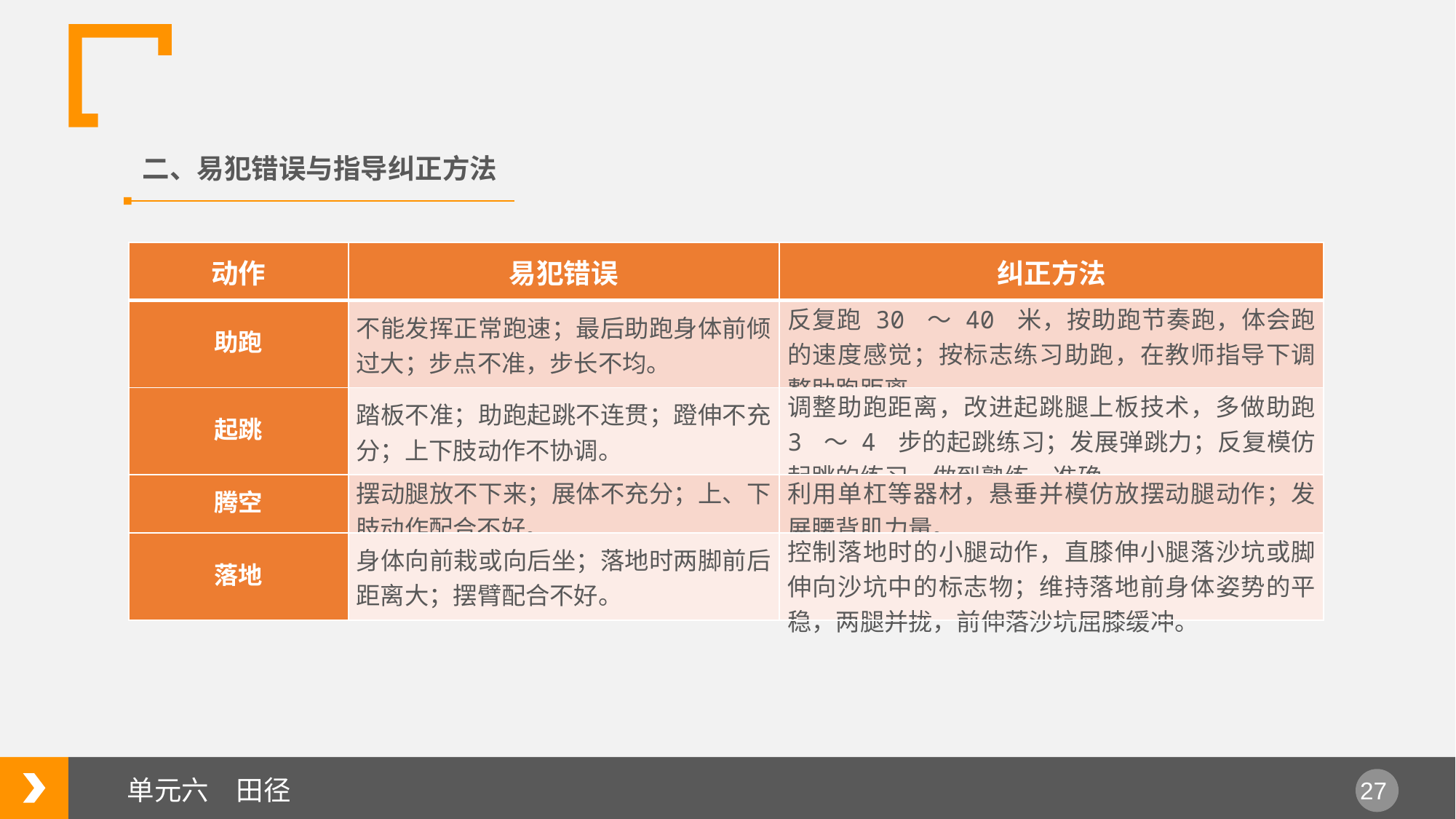

二、易犯错误与指导纠正方法

| 动作 | 易犯错误 | 纠正方法 |
| --- | --- | --- |
| 助跑 | 不能发挥正常跑速；最后助跑身体前倾过大；步点不准，步长不均。 | 反复跑 30 ～ 40 米，按助跑节奏跑，体会跑的速度感觉；按标志练习助跑，在教师指导下调整助跑距离。 |
| 起跳 | 踏板不准；助跑起跳不连贯；蹬伸不充分；上下肢动作不协调。 | 调整助跑距离，改进起跳腿上板技术，多做助跑 3 ～ 4 步的起跳练习；发展弹跳力；反复模仿起跳的练习，做到熟练，准确。 |
| 腾空 | 摆动腿放不下来；展体不充分；上、下肢动作配合不好。 | 利用单杠等器材，悬垂并模仿放摆动腿动作；发展腰背肌力量。 |
| 落地 | 身体向前栽或向后坐；落地时两脚前后距离大；摆臂配合不好。 | 控制落地时的小腿动作，直膝伸小腿落沙坑或脚伸向沙坑中的标志物；维持落地前身体姿势的平稳，两腿并拢，前伸落沙坑屈膝缓冲。 |
单元六　田径